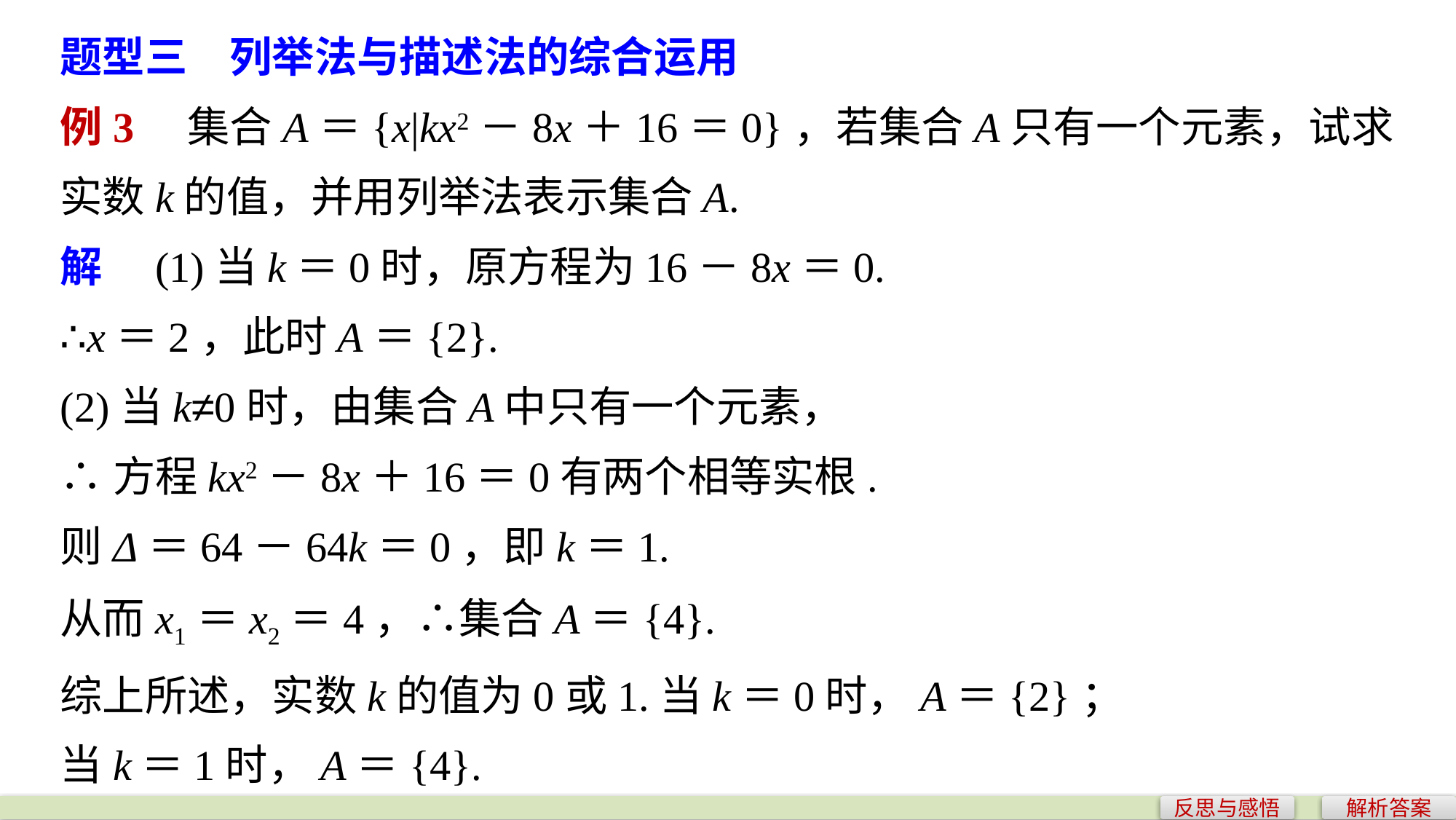

题型三　列举法与描述法的综合运用
例3　集合A＝{x|kx2－8x＋16＝0}，若集合A只有一个元素，试求实数k的值，并用列举法表示集合A.
解　(1)当k＝0时，原方程为16－8x＝0.
∴x＝2，此时A＝{2}.
(2)当k≠0时，由集合A中只有一个元素，
∴方程kx2－8x＋16＝0有两个相等实根.
则Δ＝64－64k＝0，即k＝1.
从而x1＝x2＝4，∴集合A＝{4}.
综上所述，实数k的值为0或1.当k＝0时，A＝{2}；
当k＝1时，A＝{4}.
反思与感悟
解析答案